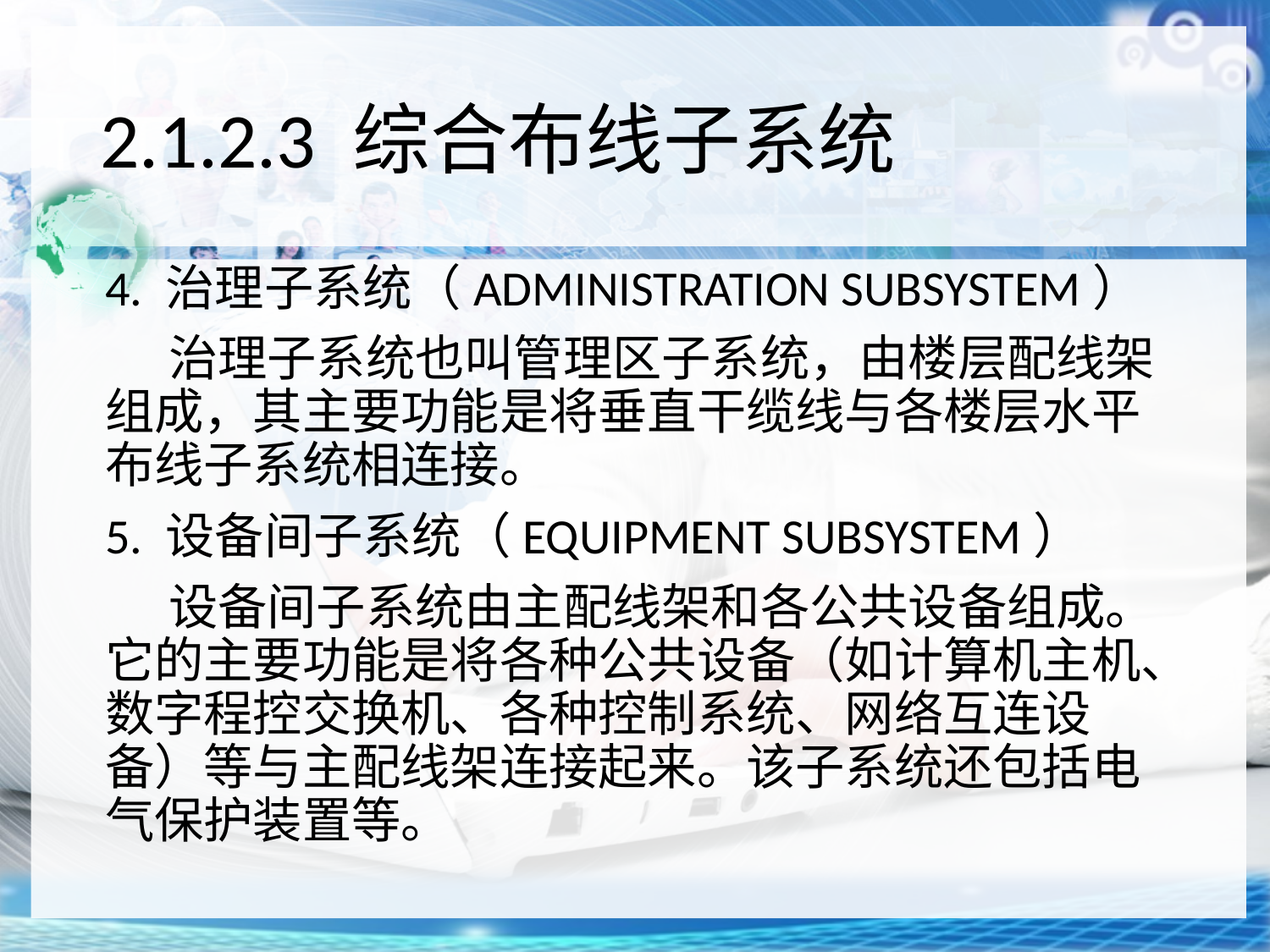

# 2.1.2.3 综合布线子系统
4. 治理子系统（ADMINISTRATION SUBSYSTEM）
治理子系统也叫管理区子系统，由楼层配线架组成，其主要功能是将垂直干缆线与各楼层水平布线子系统相连接。
5. 设备间子系统（EQUIPMENT SUBSYSTEM）
设备间子系统由主配线架和各公共设备组成。它的主要功能是将各种公共设备（如计算机主机、数字程控交换机、各种控制系统、网络互连设备）等与主配线架连接起来。该子系统还包括电气保护装置等。